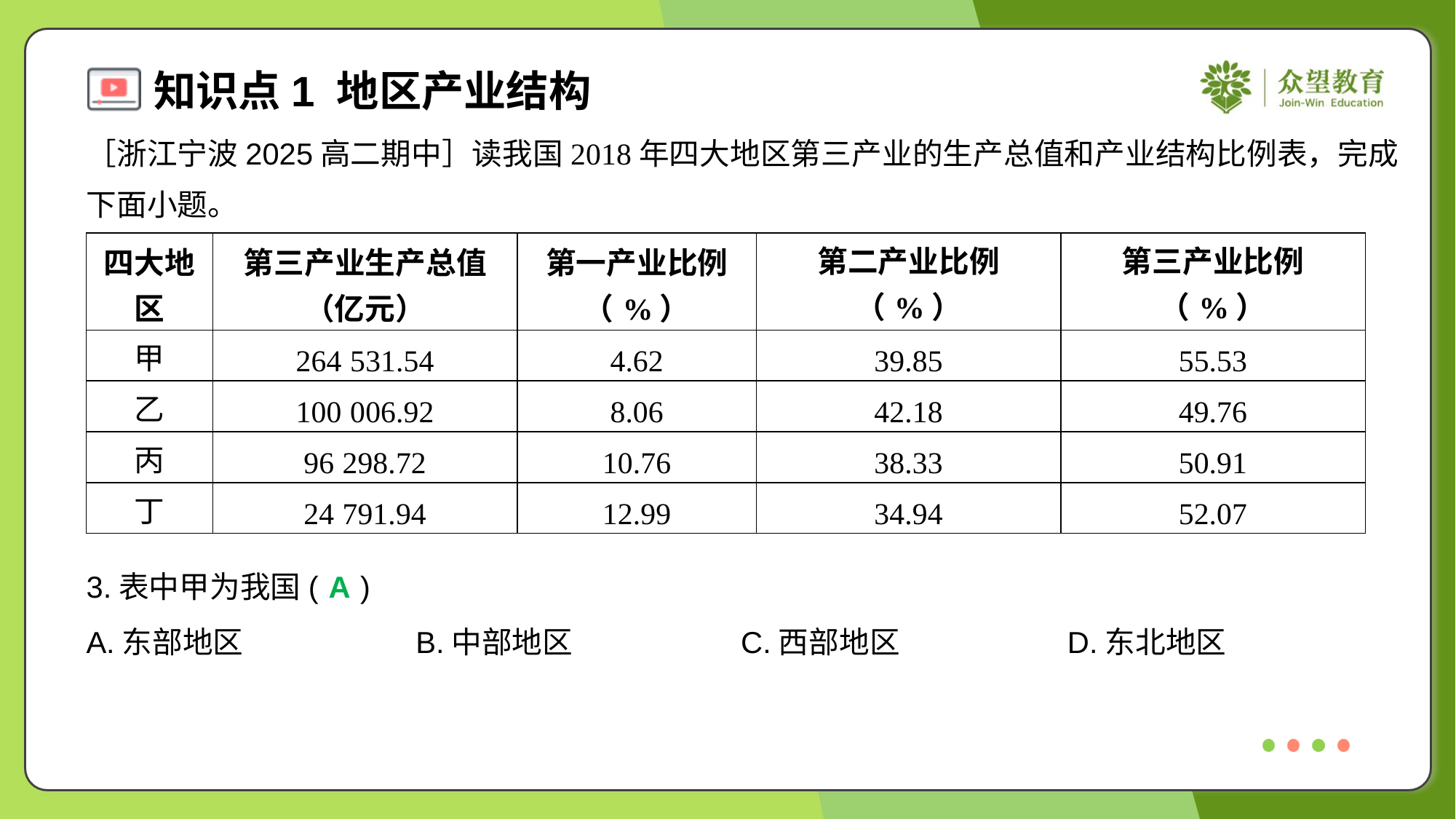

［浙江宁波2025高二期中］读我国2018年四大地区第三产业的生产总值和产业结构比例表，完成
下面小题。
| 四大地 区 | 第三产业生产总值 （亿元） | 第一产业比例 （%） | 第二产业比例（%） | 第三产业比例（%） |
| --- | --- | --- | --- | --- |
| 甲 | 264 531.54 | 4.62 | 39.85 | 55.53 |
| 乙 | 100 006.92 | 8.06 | 42.18 | 49.76 |
| 丙 | 96 298.72 | 10.76 | 38.33 | 50.91 |
| 丁 | 24 791.94 | 12.99 | 34.94 | 52.07 |
3.表中甲为我国(     )
A
A.东部地区	B.中部地区	C.西部地区	D.东北地区